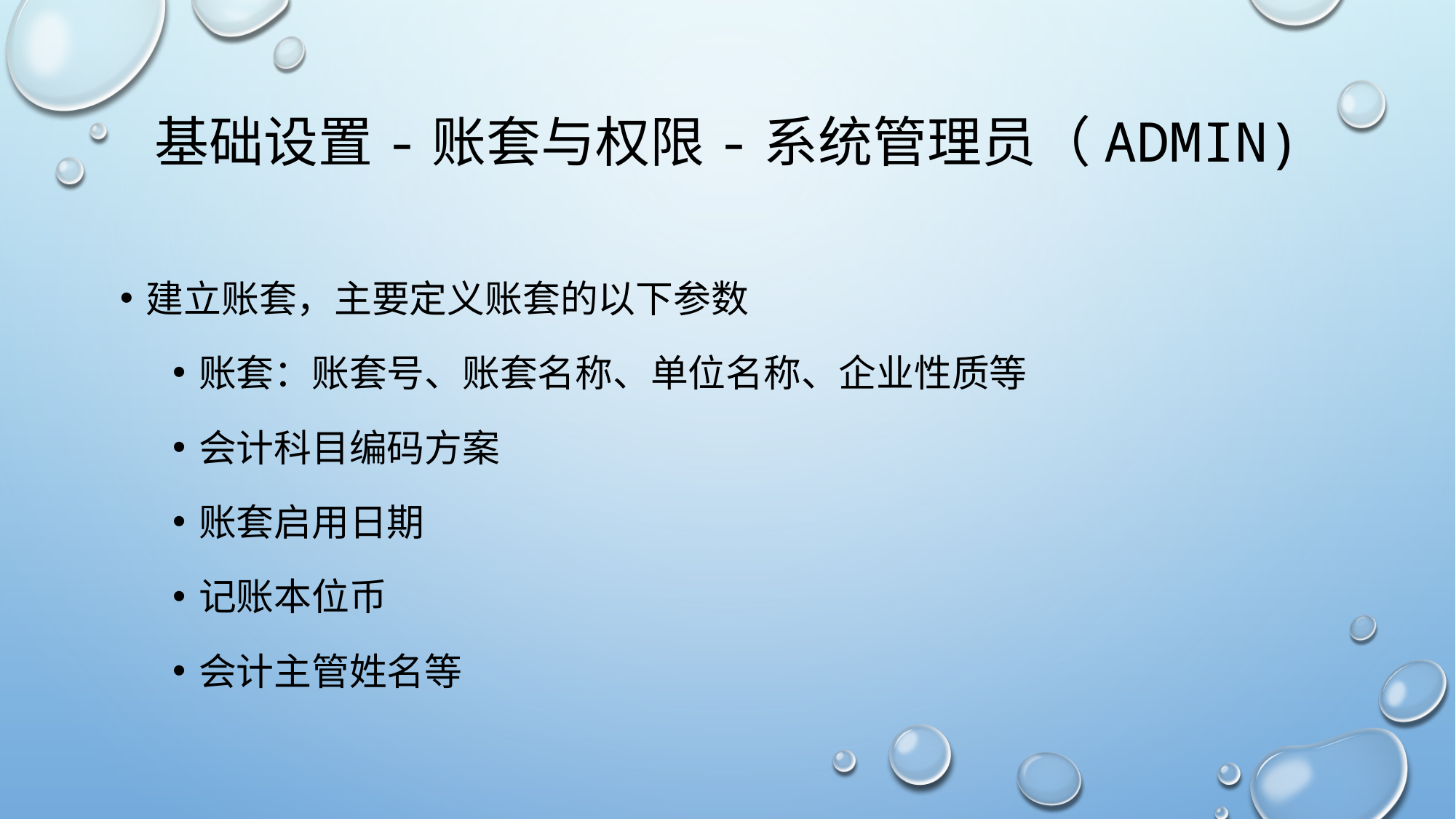

# 基础设置-账套与权限-系统管理员（admin)
建立账套，主要定义账套的以下参数
账套：账套号、账套名称、单位名称、企业性质等
会计科目编码方案
账套启用日期
记账本位币
会计主管姓名等